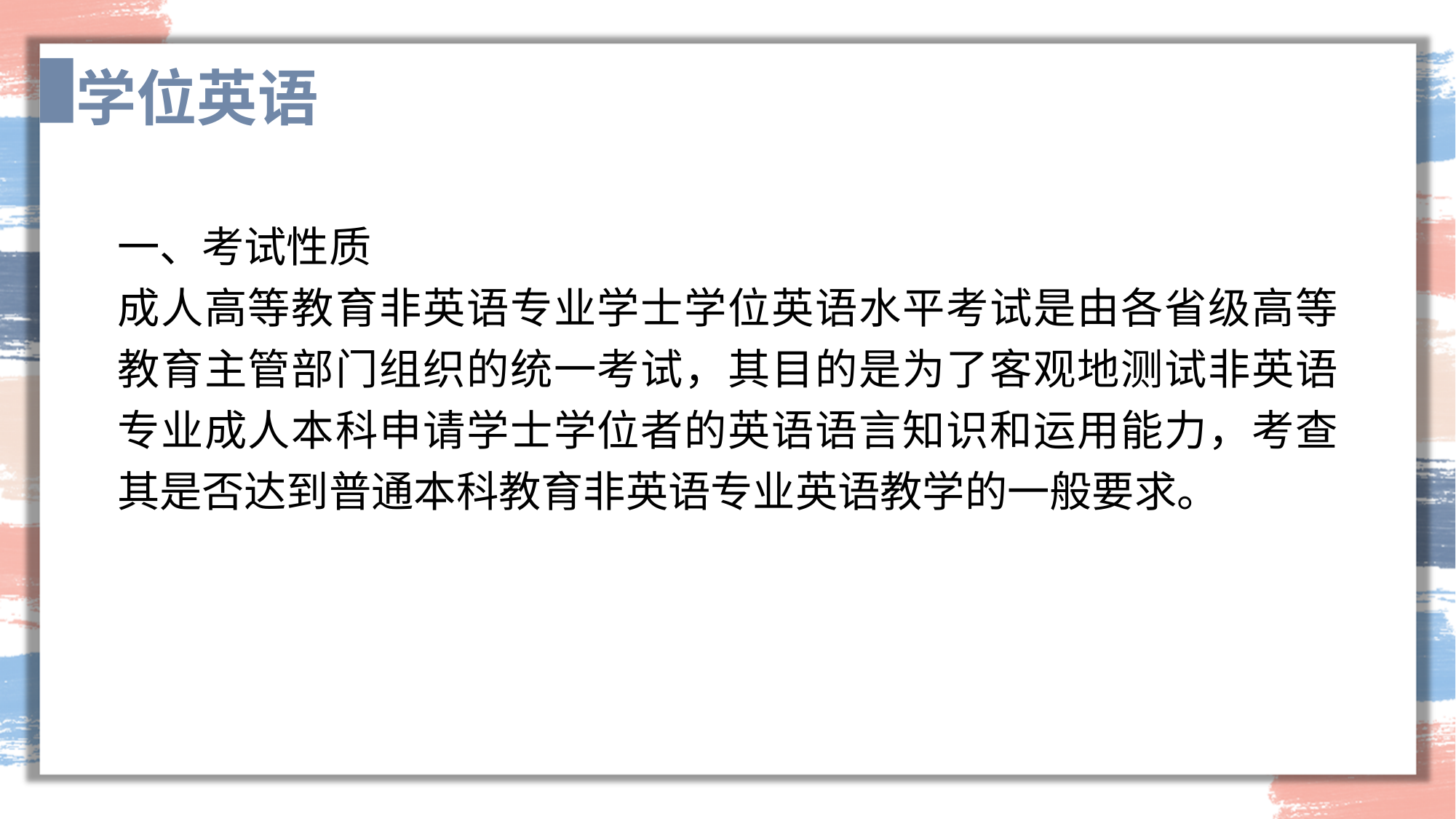

学位英语

一、考试性质
成人高等教育非英语专业学士学位英语水平考试是由各省级高等教育主管部门组织的统一考试，其目的是为了客观地测试非英语专业成人本科申请学士学位者的英语语言知识和运用能力，考查其是否达到普通本科教育非英语专业英语教学的一般要求。